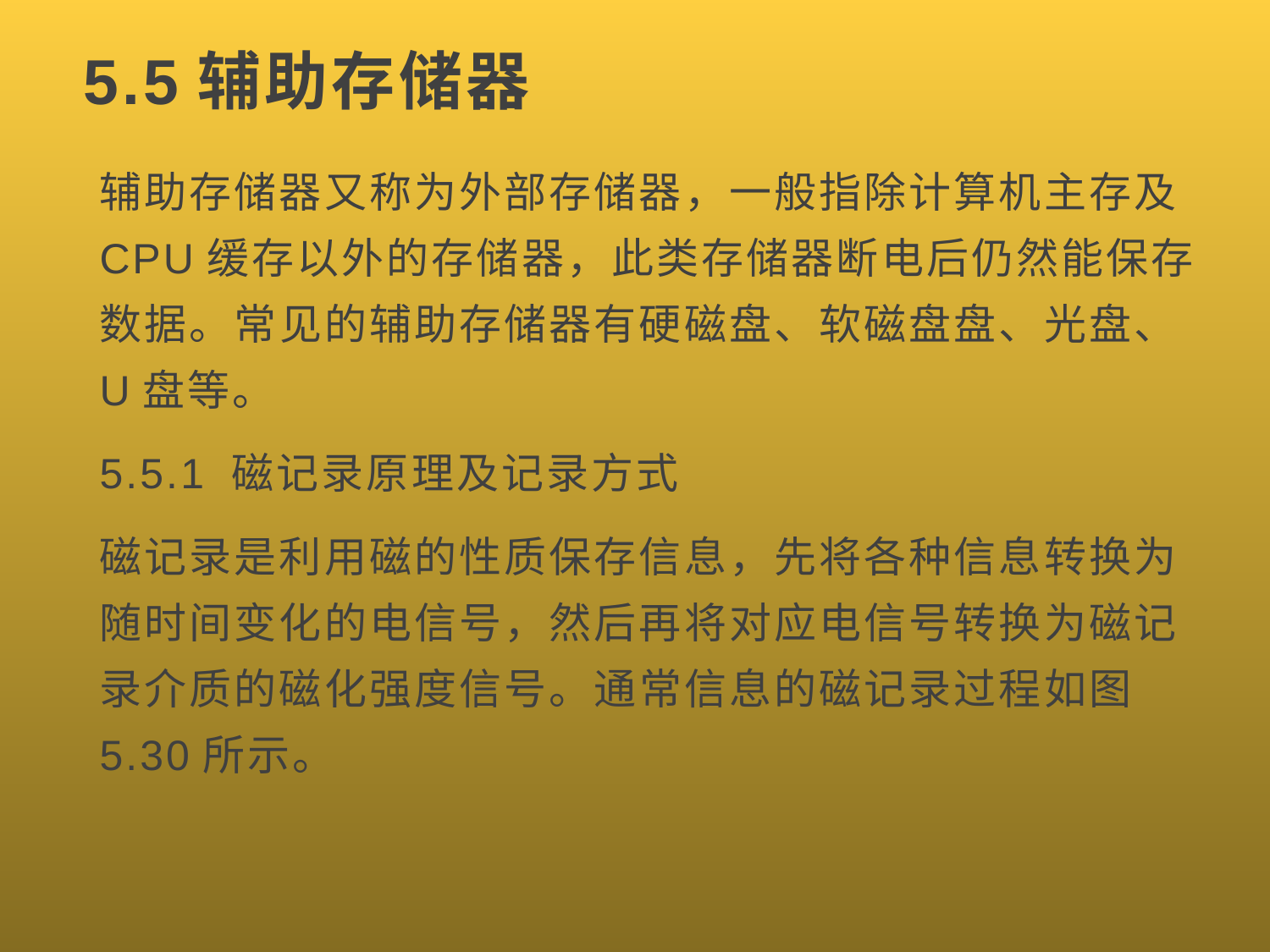

# 5.5辅助存储器

辅助存储器又称为外部存储器，一般指除计算机主存及CPU缓存以外的存储器，此类存储器断电后仍然能保存数据。常见的辅助存储器有硬磁盘、软磁盘盘、光盘、U盘等。
5.5.1 磁记录原理及记录方式
磁记录是利用磁的性质保存信息，先将各种信息转换为随时间变化的电信号，然后再将对应电信号转换为磁记录介质的磁化强度信号。通常信息的磁记录过程如图5.30所示。